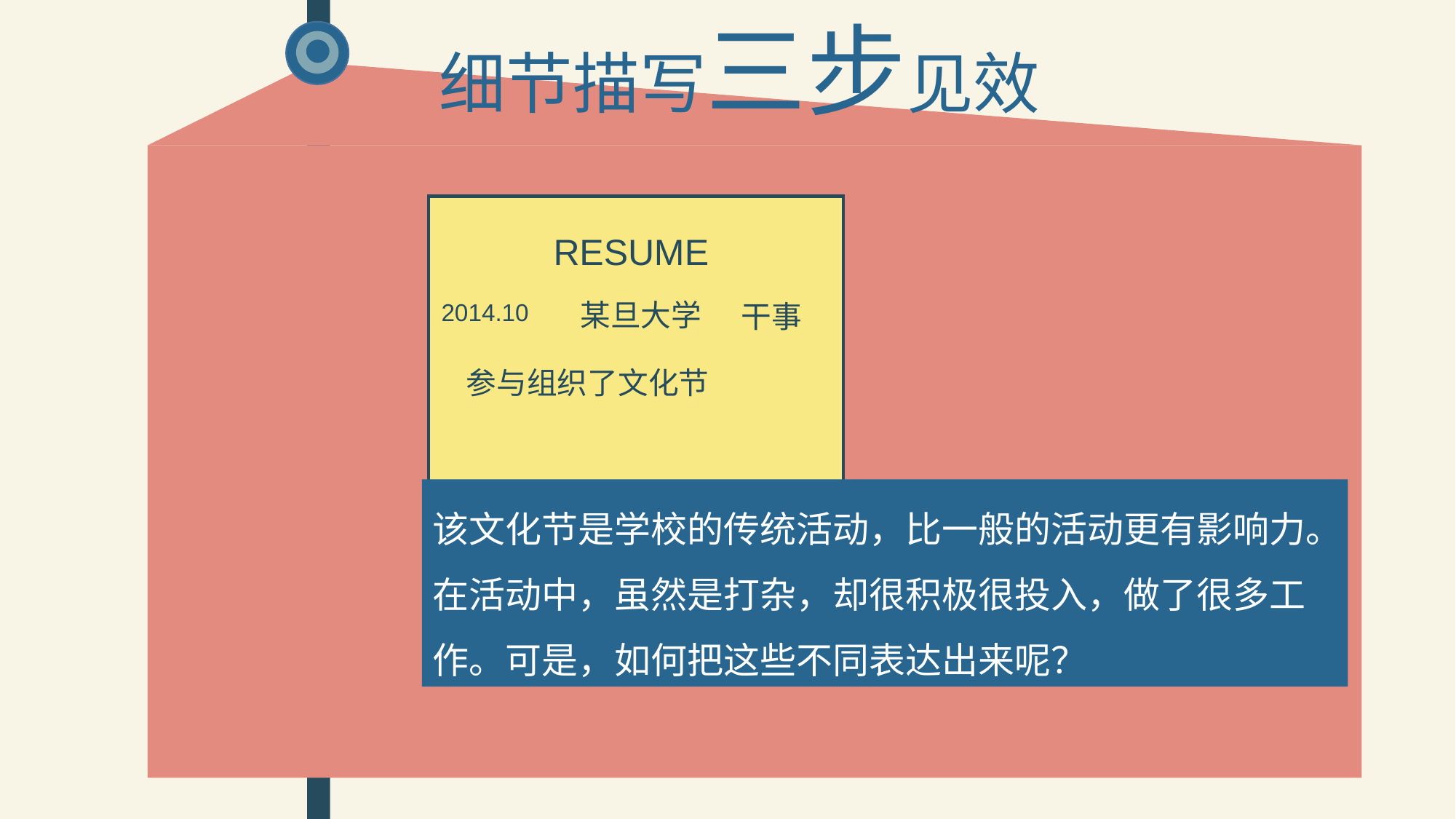

细节描写三步见效

RESUME
某旦大学
2014.10
干事
参与组织了文化节
该文化节是学校的传统活动，比一般的活动更有影响力。在活动中，虽然是打杂，却很积极很投入，做了很多工作。可是，如何把这些不同表达出来呢？